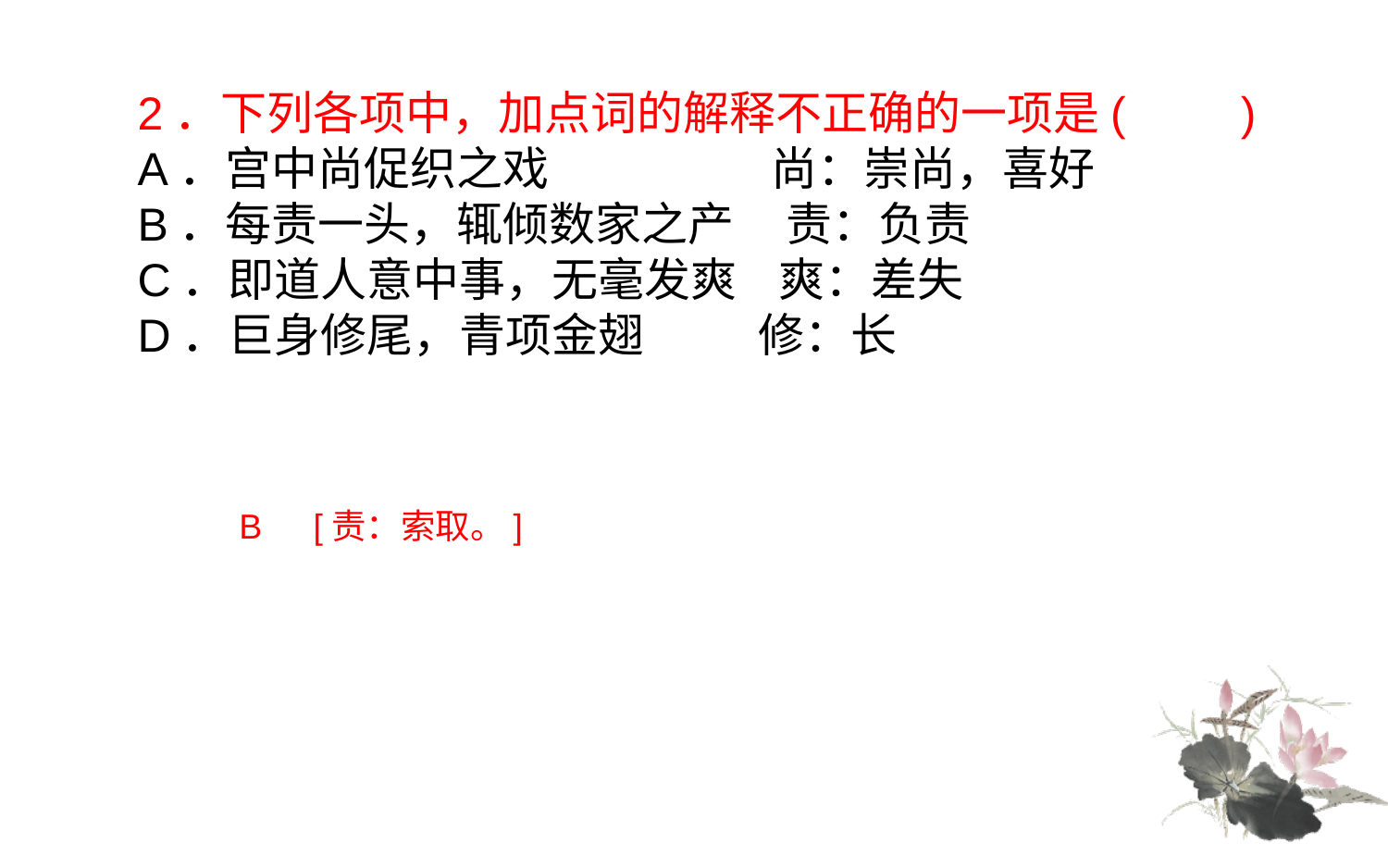

2．下列各项中，加点词的解释不正确的一项是(　　)
A．宫中尚促织之戏　　　        尚：崇尚，喜好
B．每责一头，辄倾数家之产     责：负责
C．即道人意中事，无毫发爽    爽：差失
D．巨身修尾，青项金翅           修：长
B　[责：索取。]